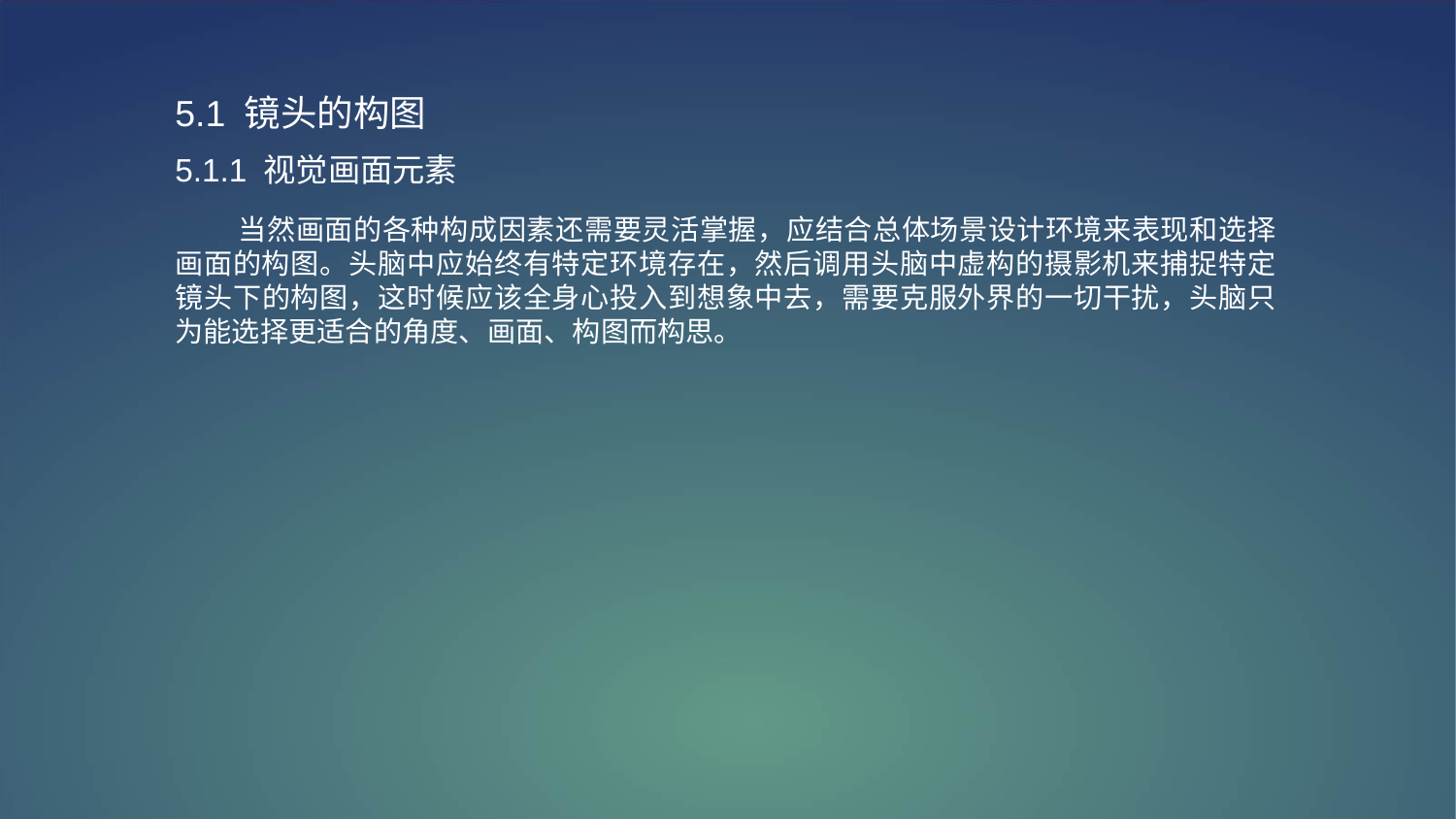

5.1 镜头的构图
5.1.1 视觉画面元素
  当然画面的各种构成因素还需要灵活掌握，应结合总体场景设计环境来表现和选择画面的构图。头脑中应始终有特定环境存在，然后调用头脑中虚构的摄影机来捕捉特定镜头下的构图，这时候应该全身心投入到想象中去，需要克服外界的一切干扰，头脑只为能选择更适合的角度、画面、构图而构思。